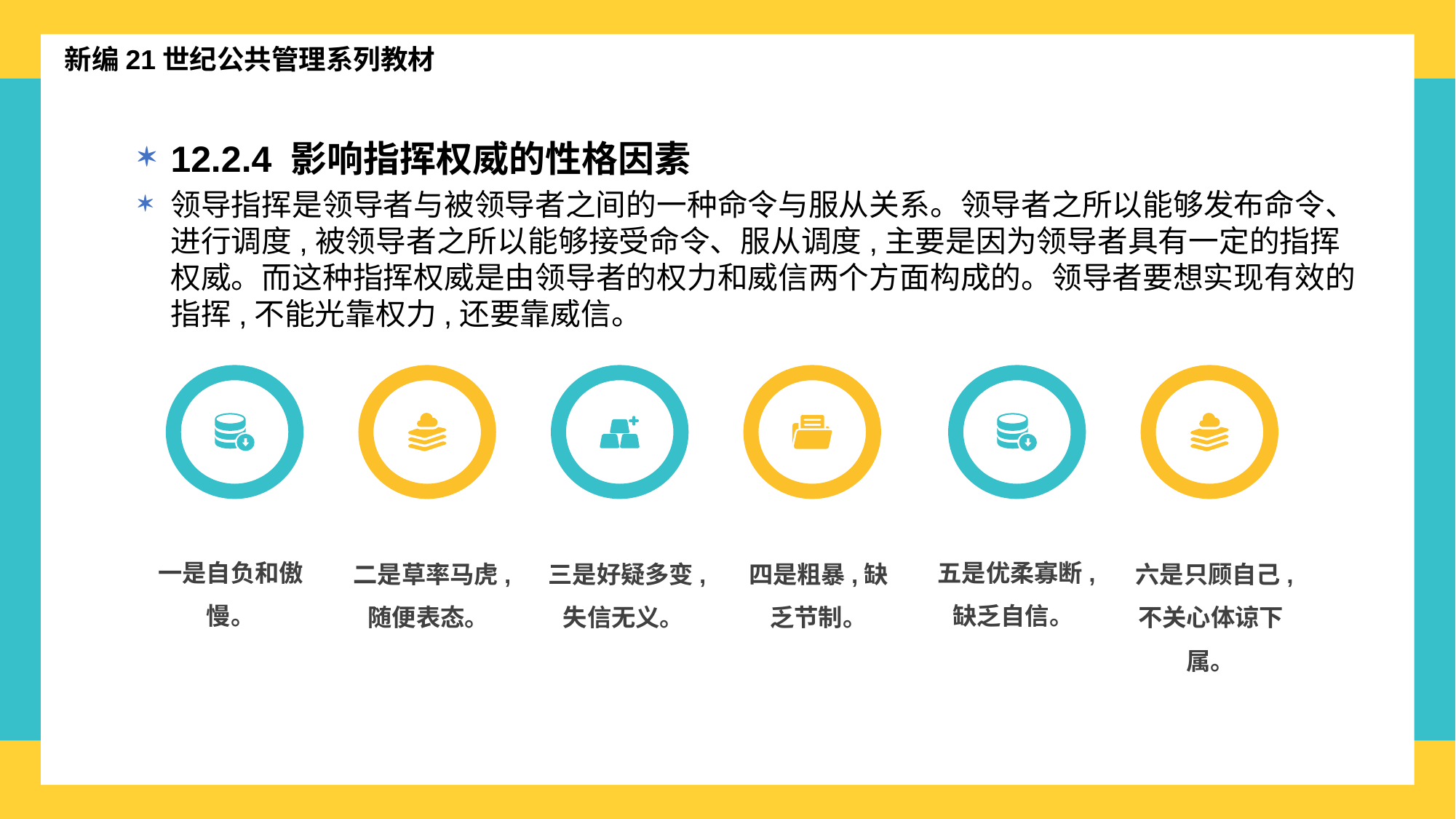

新编21世纪公共管理系列教材
12.2.4 影响指挥权威的性格因素
领导指挥是领导者与被领导者之间的一种命令与服从关系。领导者之所以能够发布命令、进行调度,被领导者之所以能够接受命令、服从调度,主要是因为领导者具有一定的指挥权威。而这种指挥权威是由领导者的权力和威信两个方面构成的。领导者要想实现有效的指挥,不能光靠权力,还要靠威信。

一是自负和傲慢。
二是草率马虎,随便表态。
三是好疑多变,失信无义。
四是粗暴,缺乏节制。

五是优柔寡断,缺乏自信。
六是只顾自己,不关心体谅下属。